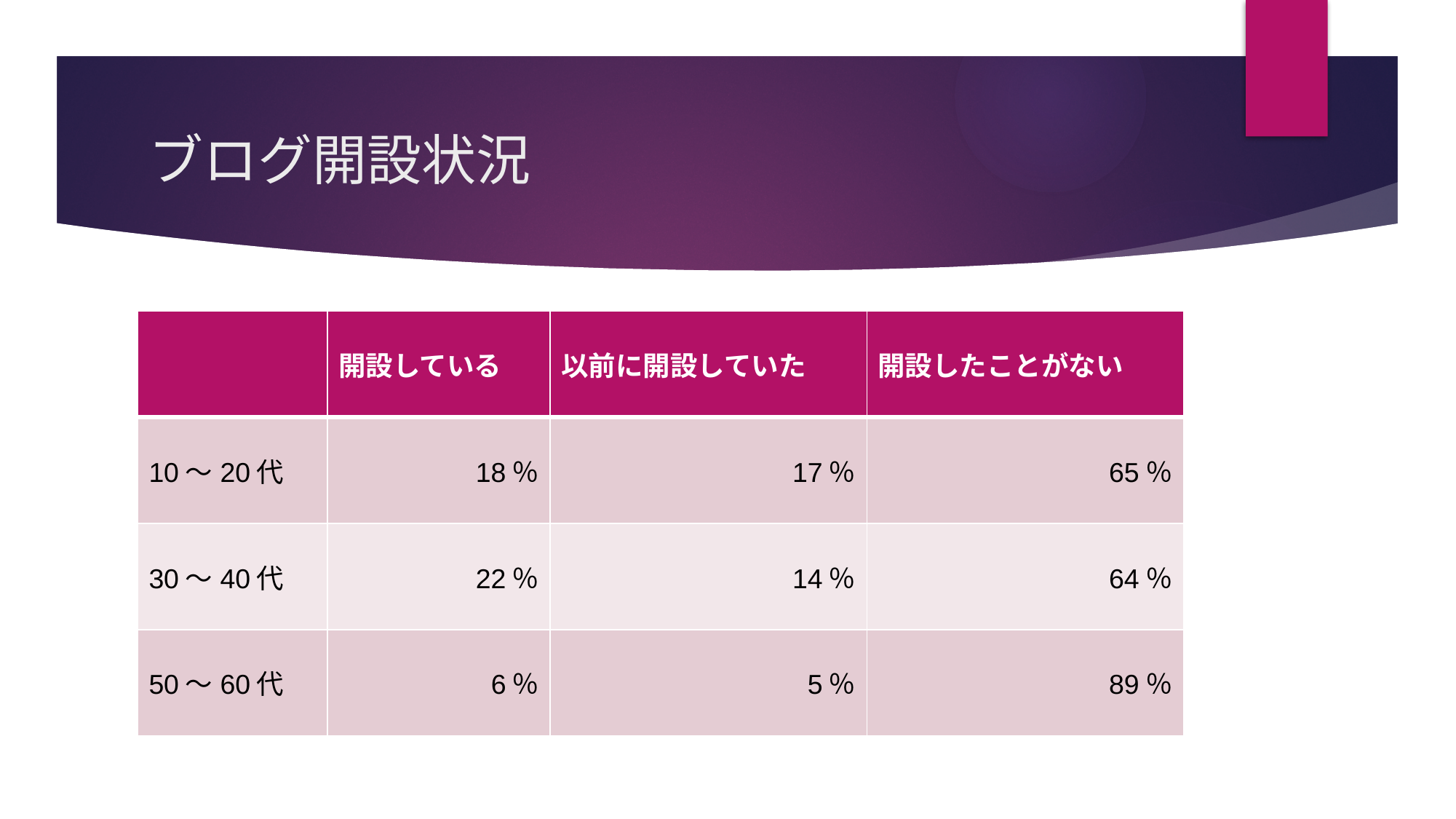

# ブログ開設状況
|  | 開設している | 以前に開設していた | 開設したことがない |
| --- | --- | --- | --- |
| 10～20代 | 18％ | 17％ | 65％ |
| 30～40代 | 22％ | 14％ | 64％ |
| 50～60代 | 6％ | 5％ | 89％ |